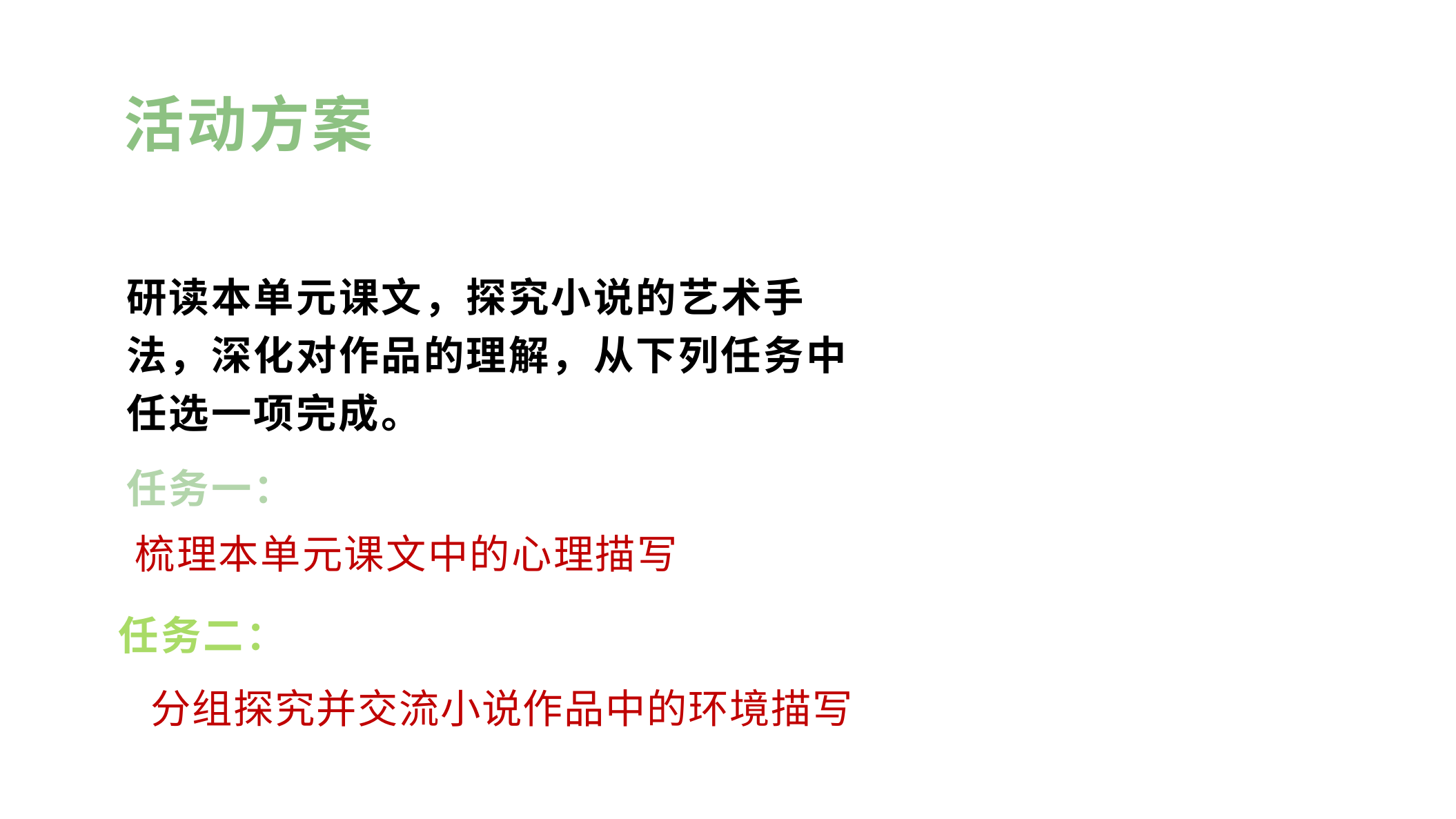

活动方案
研读本单元课文，探究小说的艺术手法，深化对作品的理解，从下列任务中任选一项完成。
任务一：
梳理本单元课文中的心理描写
任务二：
分组探究并交流小说作品中的环境描写